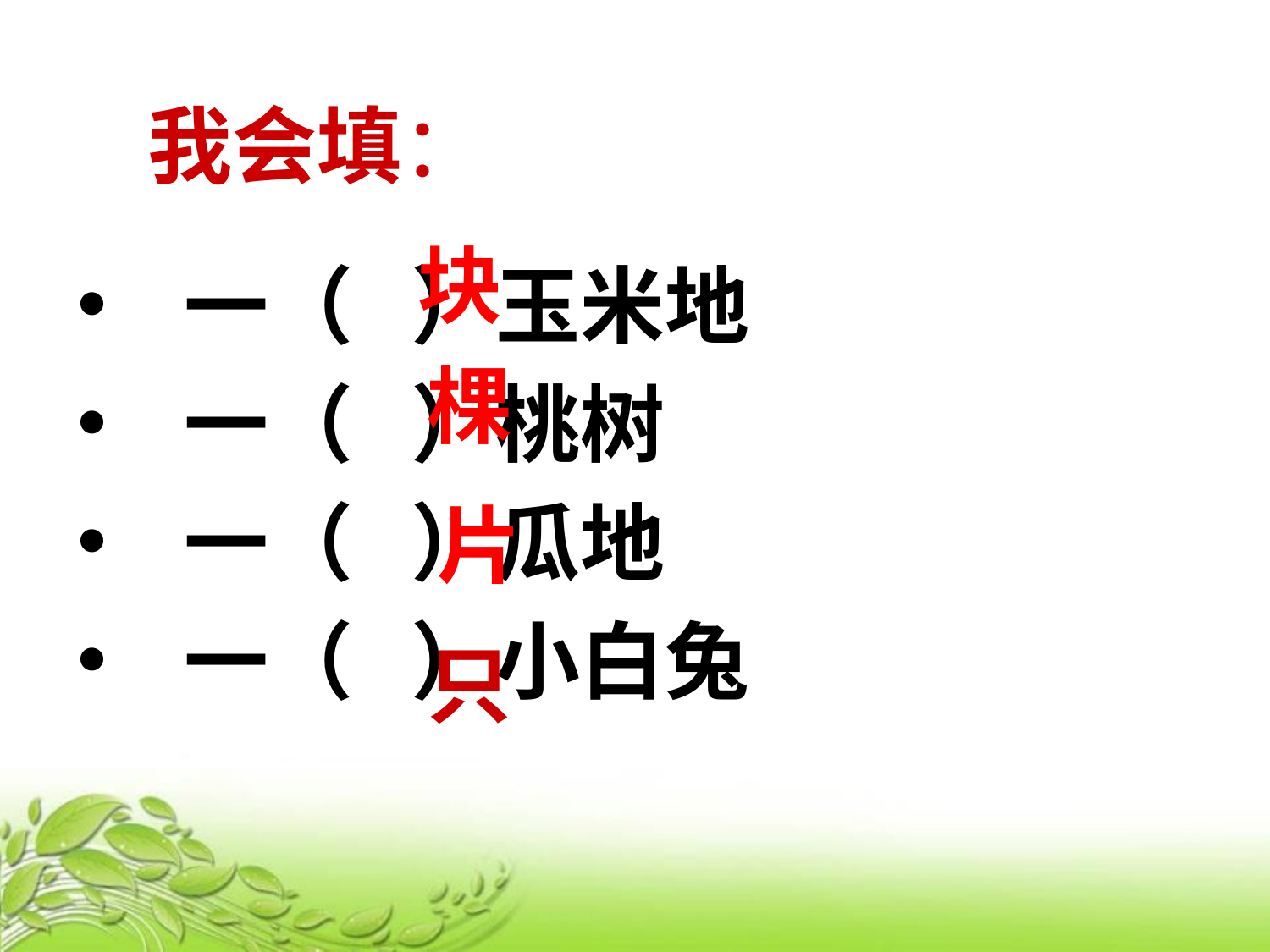

我会填：
块
  一（   ）玉米地
  一（   ）桃树
  一（   ）瓜地
  一（   ）小白兔
棵
片
只